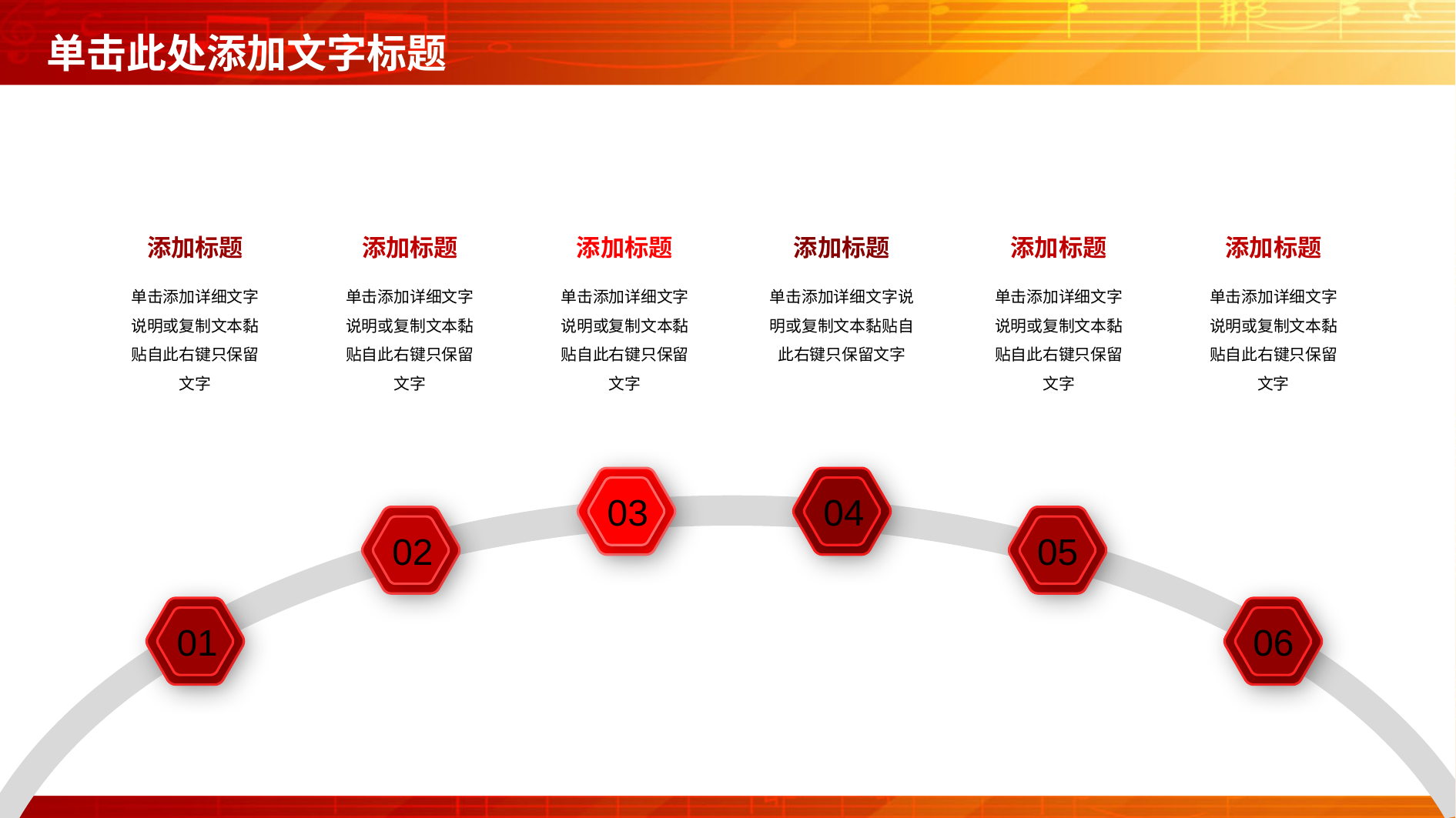

添加标题
单击添加详细文字说明或复制文本黏贴自此右键只保留文字
添加标题
单击添加详细文字说明或复制文本黏贴自此右键只保留文字
添加标题
单击添加详细文字说明或复制文本黏贴自此右键只保留文字
添加标题
单击添加详细文字说明或复制文本黏贴自此右键只保留文字
添加标题
单击添加详细文字说明或复制文本黏贴自此右键只保留文字
添加标题
单击添加详细文字说明或复制文本黏贴自此右键只保留文字

03

04

02

05

01

06